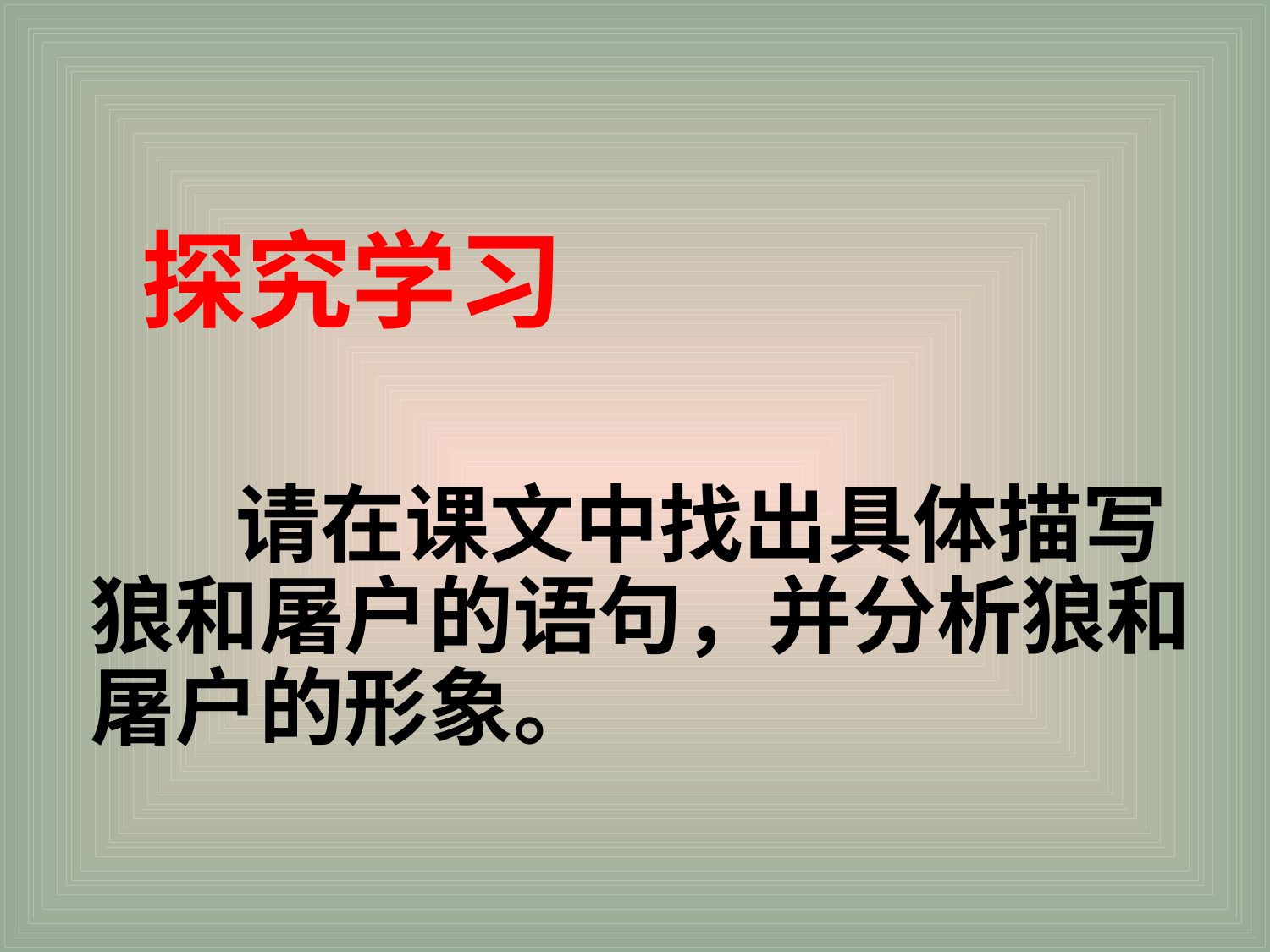

探究学习
         请在课文中找出具体描写狼和屠户的语句，并分析狼和屠户的形象。